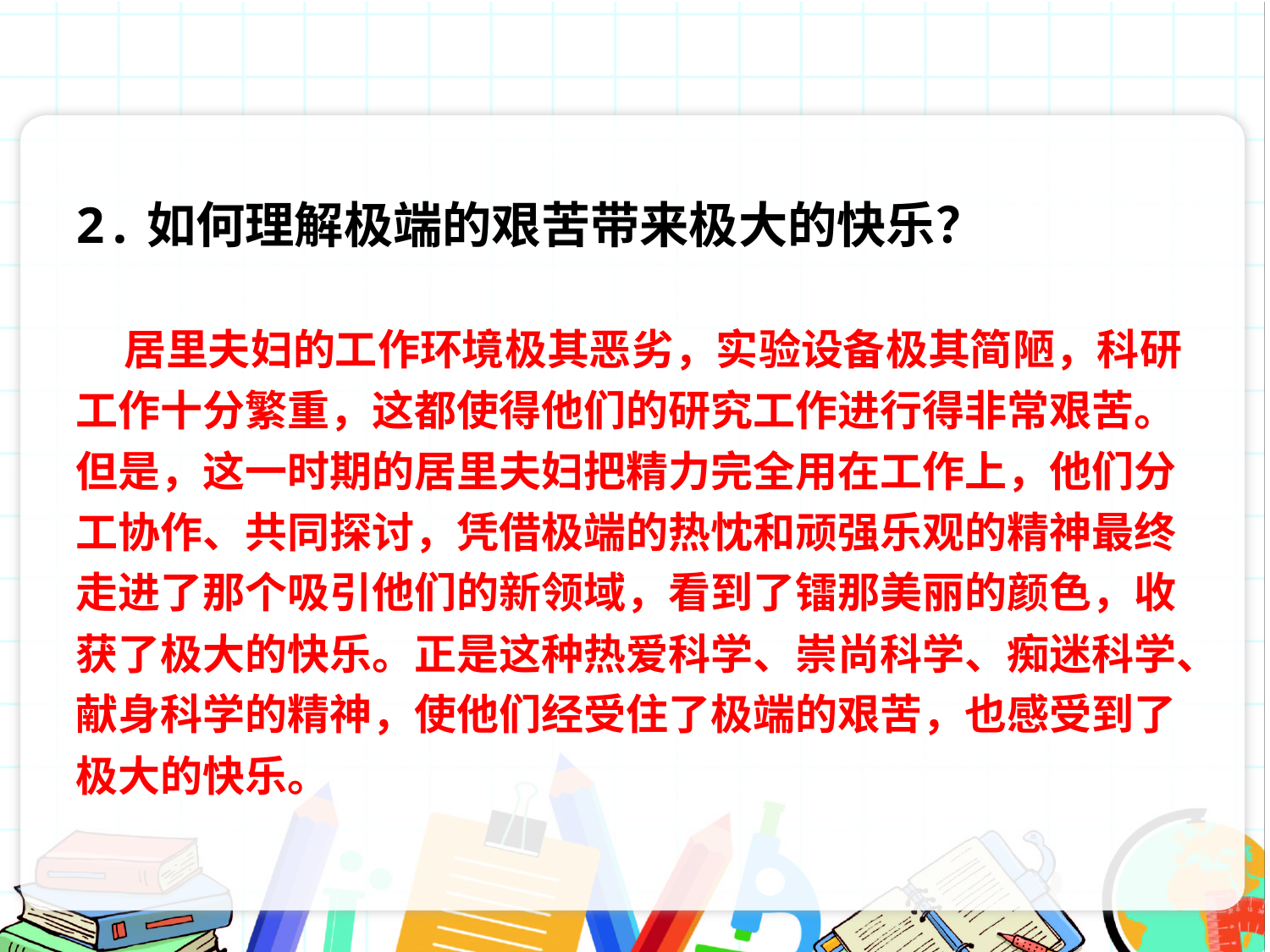

2.如何理解极端的艰苦带来极大的快乐？
    居里夫妇的工作环境极其恶劣，实验设备极其简陋，科研工作十分繁重，这都使得他们的研究工作进行得非常艰苦。但是，这一时期的居里夫妇把精力完全用在工作上，他们分工协作、共同探讨，凭借极端的热忱和顽强乐观的精神最终走进了那个吸引他们的新领域，看到了镭那美丽的颜色，收获了极大的快乐。正是这种热爱科学、崇尚科学、痴迷科学、献身科学的精神，使他们经受住了极端的艰苦，也感受到了极大的快乐。